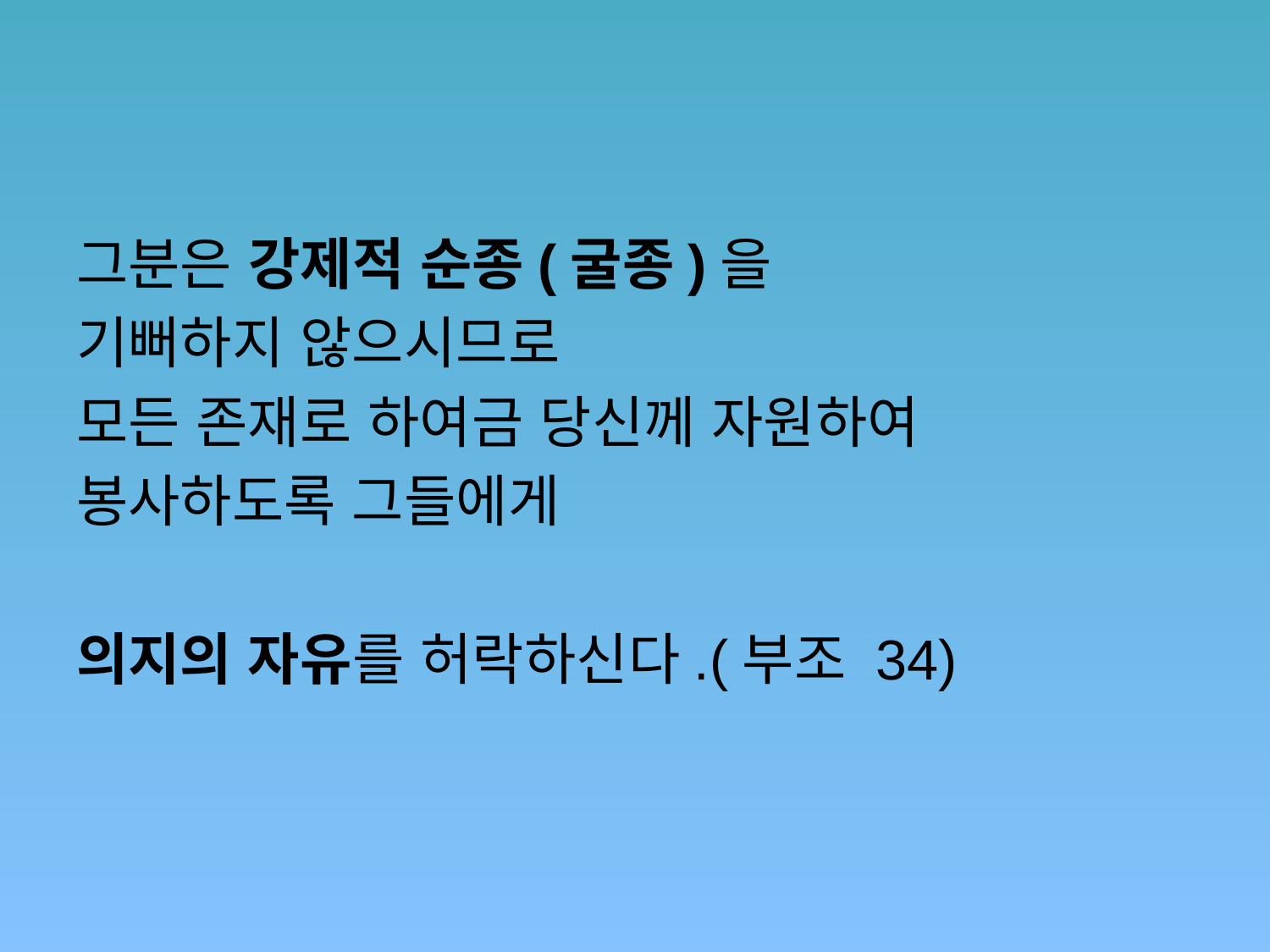

#
그분은 강제적 순종(굴종)을
기뻐하지 않으시므로
모든 존재로 하여금 당신께 자원하여
봉사하도록 그들에게

의지의 자유를 허락하신다.(부조 34)